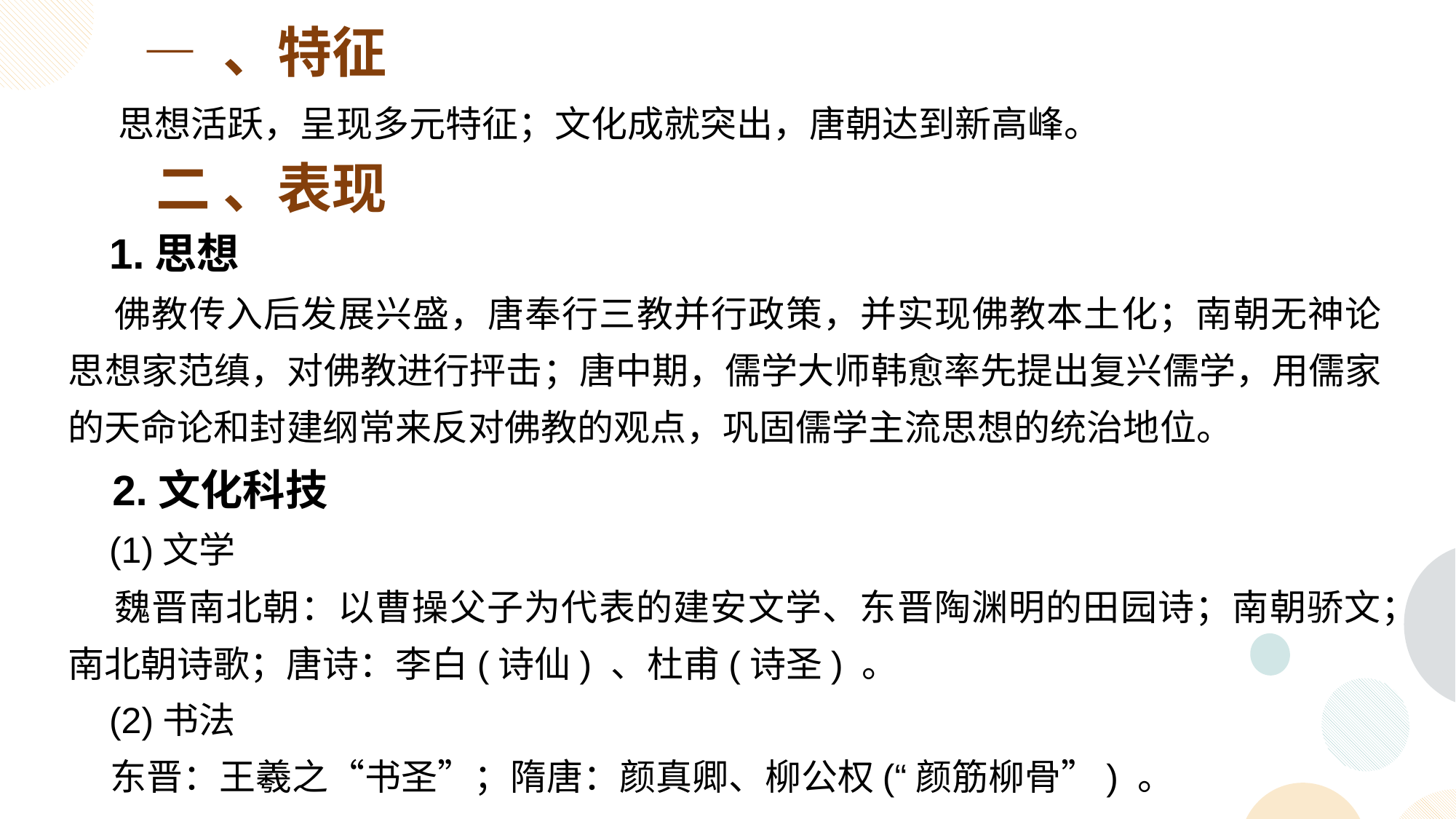

— 、特征
     思想活跃，呈现多元特征；文化成就突出，唐朝达到新高峰。
    二 、表现
    1.思想
    佛教传入后发展兴盛，唐奉行三教并行政策，并实现佛教本土化；南朝无神论思想家范缜，对佛教进行抨击；唐中期，儒学大师韩愈率先提出复兴儒学，用儒家的天命论和封建纲常来反对佛教的观点，巩固儒学主流思想的统治地位。
    2.文化科技
    (1)文学
    魏晋南北朝：以曹操父子为代表的建安文学、东晋陶渊明的田园诗；南朝骄文；南北朝诗歌；唐诗：李白(诗仙) 、杜甫(诗圣) 。
    (2)书法
    东晋：王羲之“书圣”；隋唐：颜真卿、柳公权(“颜筋柳骨”) 。